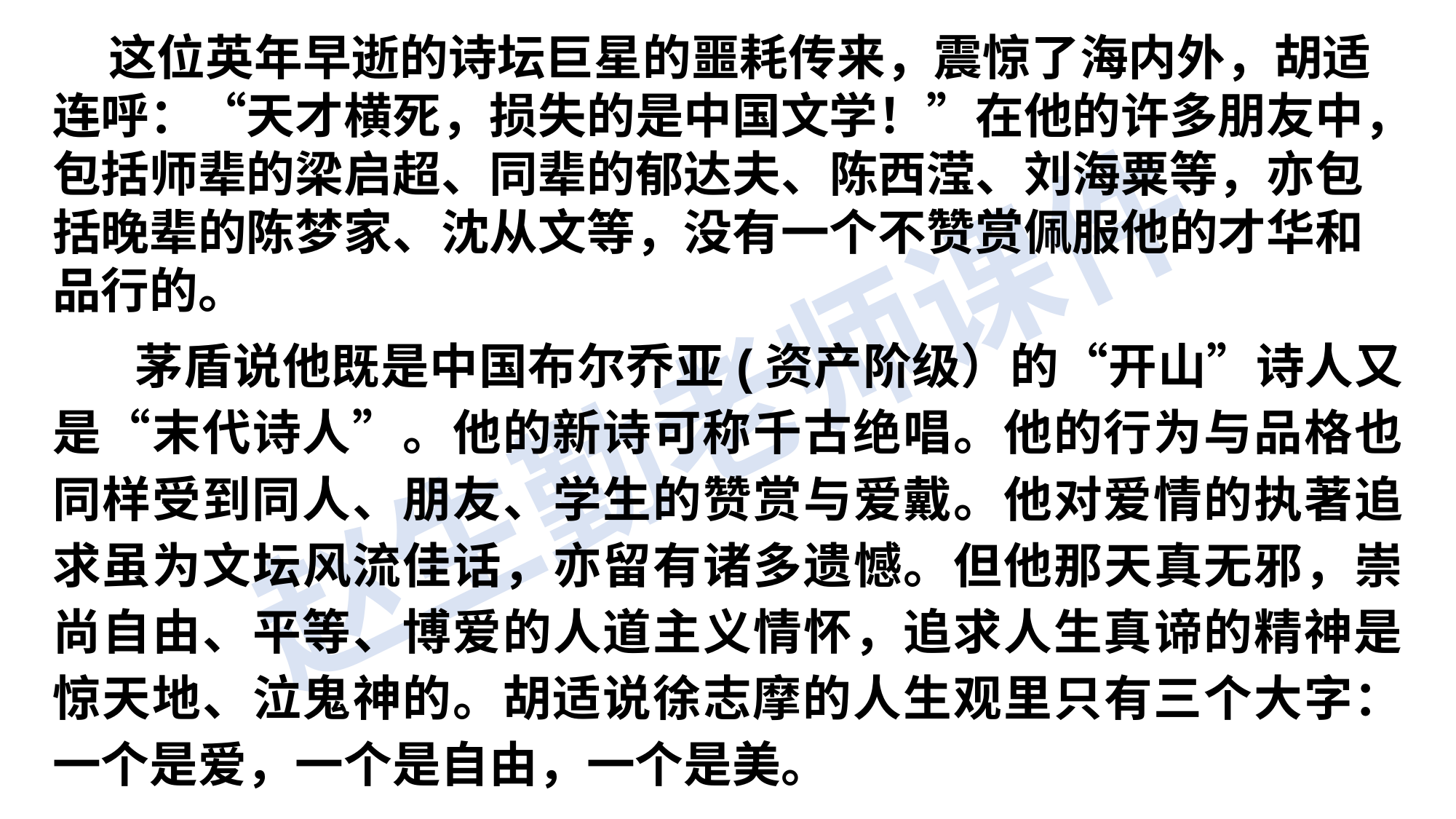

这位英年早逝的诗坛巨星的噩耗传来，震惊了海内外，胡适连呼：“天才横死，损失的是中国文学！”在他的许多朋友中，包括师辈的梁启超、同辈的郁达夫、陈西滢、刘海粟等，亦包括晚辈的陈梦家、沈从文等，没有一个不赞赏佩服他的才华和品行的。
      茅盾说他既是中国布尔乔亚(资产阶级）的“开山”诗人又是“末代诗人”。他的新诗可称千古绝唱。他的行为与品格也同样受到同人、朋友、学生的赞赏与爱戴。他对爱情的执著追求虽为文坛风流佳话，亦留有诸多遗憾。但他那天真无邪，崇尚自由、平等、博爱的人道主义情怀，追求人生真谛的精神是惊天地、泣鬼神的。胡适说徐志摩的人生观里只有三个大字：一个是爱，一个是自由，一个是美。